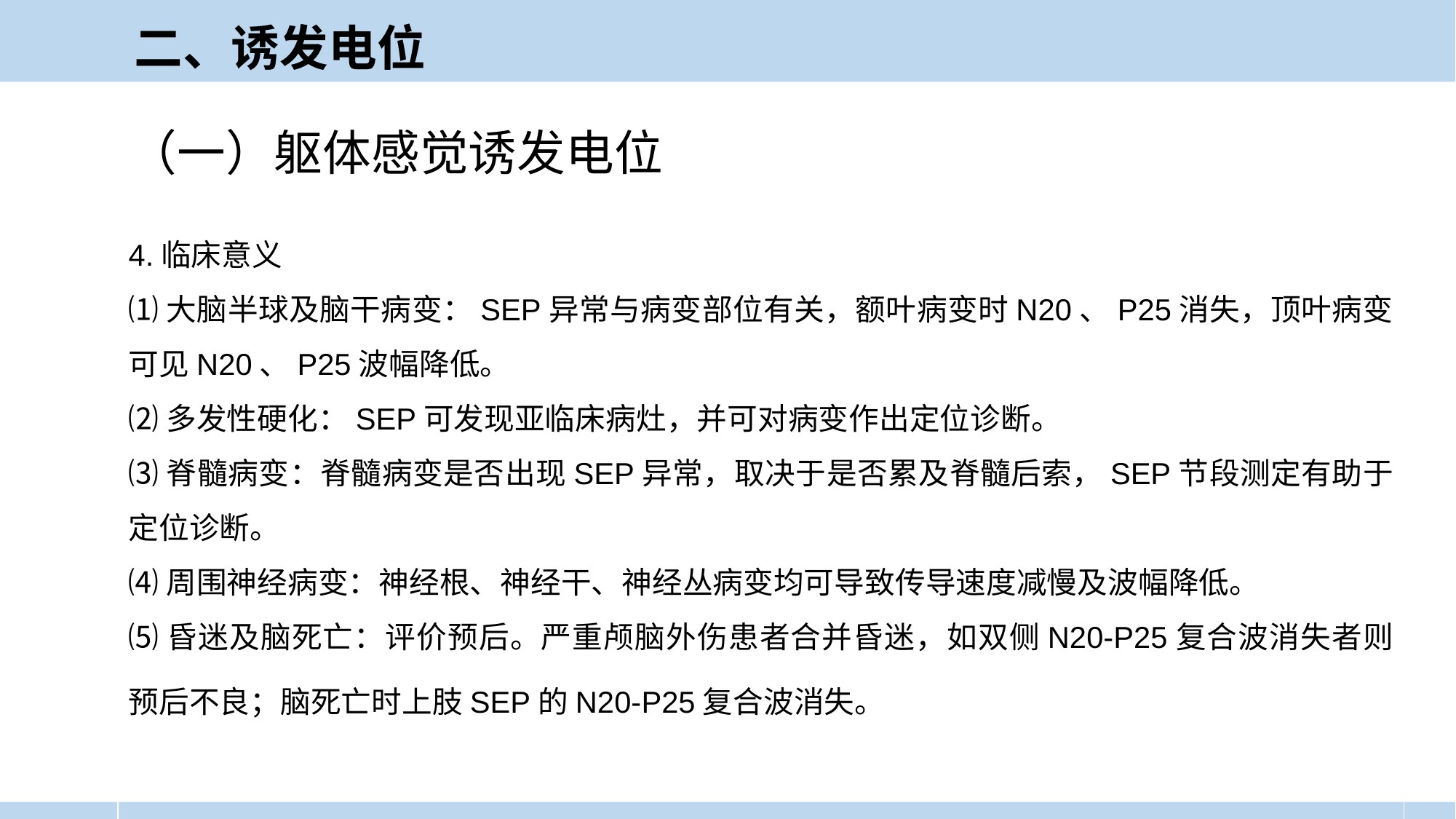

二、诱发电位
（一）躯体感觉诱发电位
4.临床意义
⑴大脑半球及脑干病变：SEP异常与病变部位有关，额叶病变时N20、P25消失，顶叶病变可见N20、P25波幅降低。
⑵多发性硬化：SEP可发现亚临床病灶，并可对病变作出定位诊断。
⑶脊髓病变：脊髓病变是否出现SEP异常，取决于是否累及脊髓后索，SEP节段测定有助于定位诊断。
⑷周围神经病变：神经根、神经干、神经丛病变均可导致传导速度减慢及波幅降低。
⑸昏迷及脑死亡：评价预后。严重颅脑外伤患者合并昏迷，如双侧N20-P25复合波消失者则预后不良；脑死亡时上肢SEP的N20-P25复合波消失。